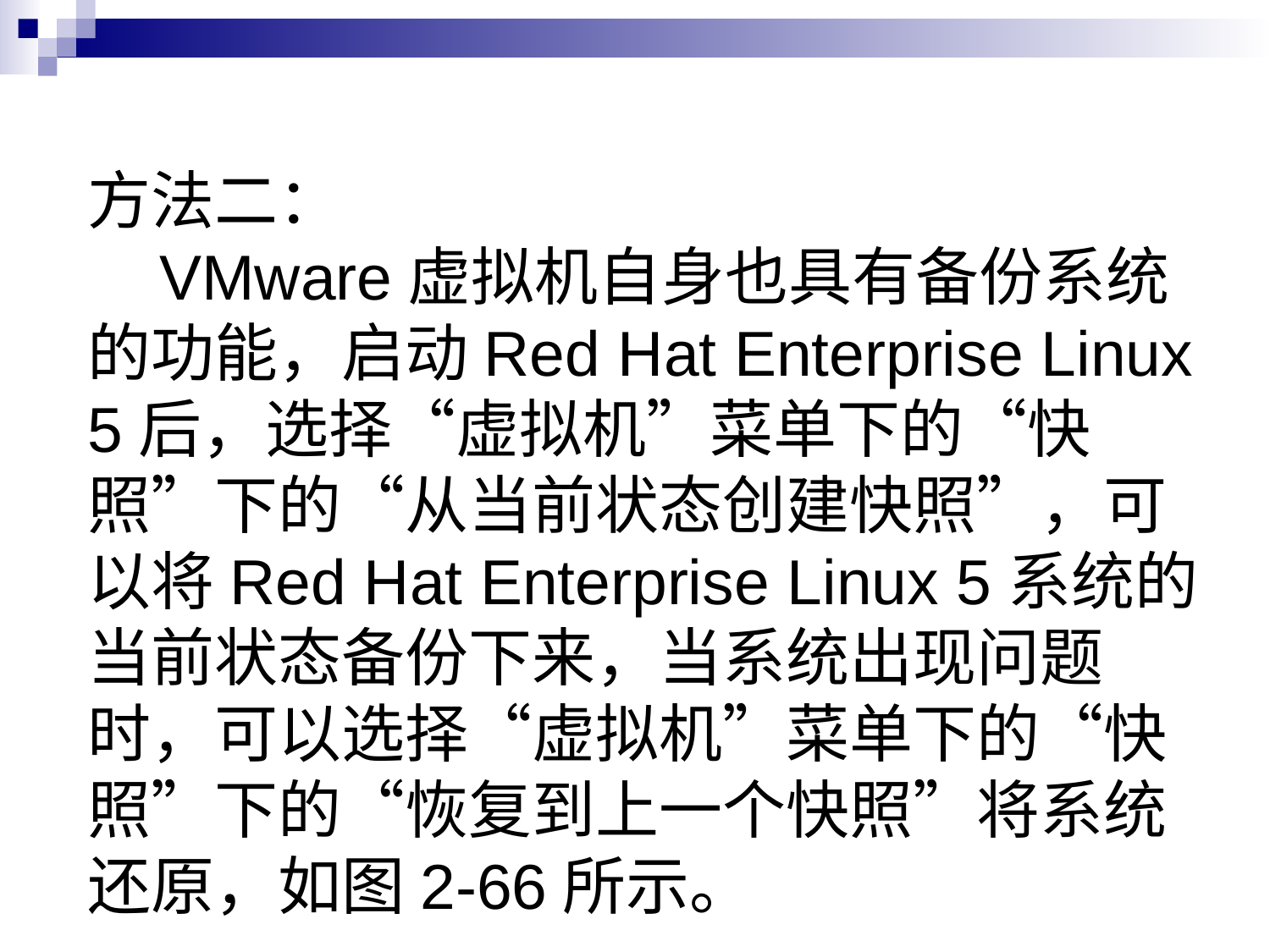

# 方法二： VMware虚拟机自身也具有备份系统的功能，启动Red Hat Enterprise Linux 5后，选择“虚拟机”菜单下的“快照”下的“从当前状态创建快照”，可以将Red Hat Enterprise Linux 5系统的当前状态备份下来，当系统出现问题时，可以选择“虚拟机”菜单下的“快照”下的“恢复到上一个快照”将系统还原，如图2-66所示。